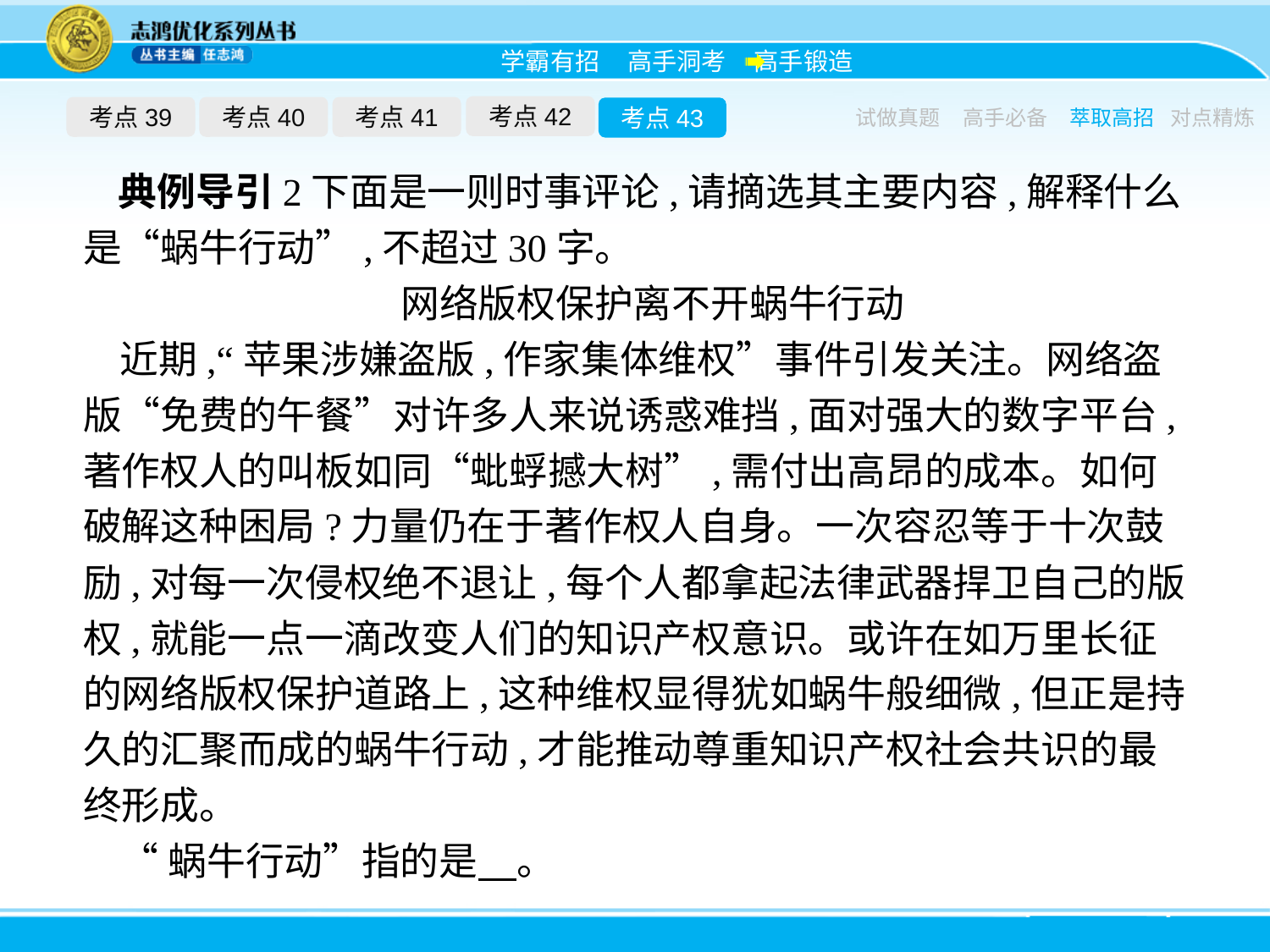

考点42
考点39
考点40
考点41
考点43
试做真题
高手必备
萃取高招
对点精炼
典例导引2下面是一则时事评论,请摘选其主要内容,解释什么是“蜗牛行动”,不超过30字。
网络版权保护离不开蜗牛行动
近期,“苹果涉嫌盗版,作家集体维权”事件引发关注。网络盗版“免费的午餐”对许多人来说诱惑难挡,面对强大的数字平台,著作权人的叫板如同“蚍蜉撼大树”,需付出高昂的成本。如何破解这种困局?力量仍在于著作权人自身。一次容忍等于十次鼓励,对每一次侵权绝不退让,每个人都拿起法律武器捍卫自己的版权,就能一点一滴改变人们的知识产权意识。或许在如万里长征的网络版权保护道路上,这种维权显得犹如蜗牛般细微,但正是持久的汇聚而成的蜗牛行动,才能推动尊重知识产权社会共识的最终形成。
“蜗牛行动”指的是　。